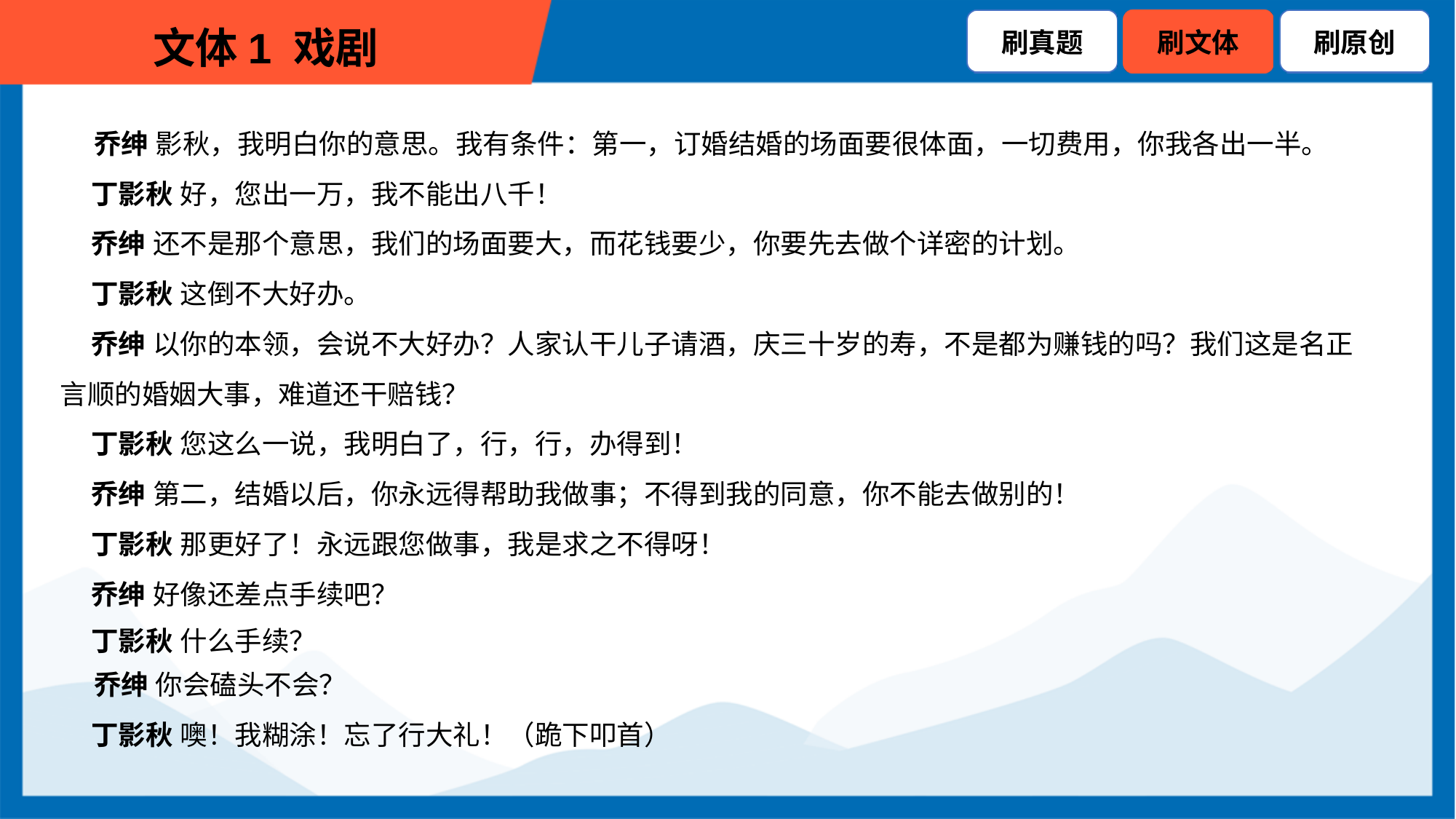

乔绅 影秋，我明白你的意思。我有条件：第一，订婚结婚的场面要很体面，一切费用，你我各出一半。
    丁影秋 好，您出一万，我不能出八千！
    乔绅 还不是那个意思，我们的场面要大，而花钱要少，你要先去做个详密的计划。
    丁影秋 这倒不大好办。
    乔绅 以你的本领，会说不大好办？人家认干儿子请酒，庆三十岁的寿，不是都为赚钱的吗？我们这是名正
言顺的婚姻大事，难道还干赔钱？
    丁影秋 您这么一说，我明白了，行，行，办得到！
    乔绅 第二，结婚以后，你永远得帮助我做事；不得到我的同意，你不能去做别的！
    丁影秋 那更好了！永远跟您做事，我是求之不得呀！
    乔绅 好像还差点手续吧？
    丁影秋 什么手续？
    乔绅 你会磕头不会？
    丁影秋 噢！我糊涂！忘了行大礼！（跪下叩首）